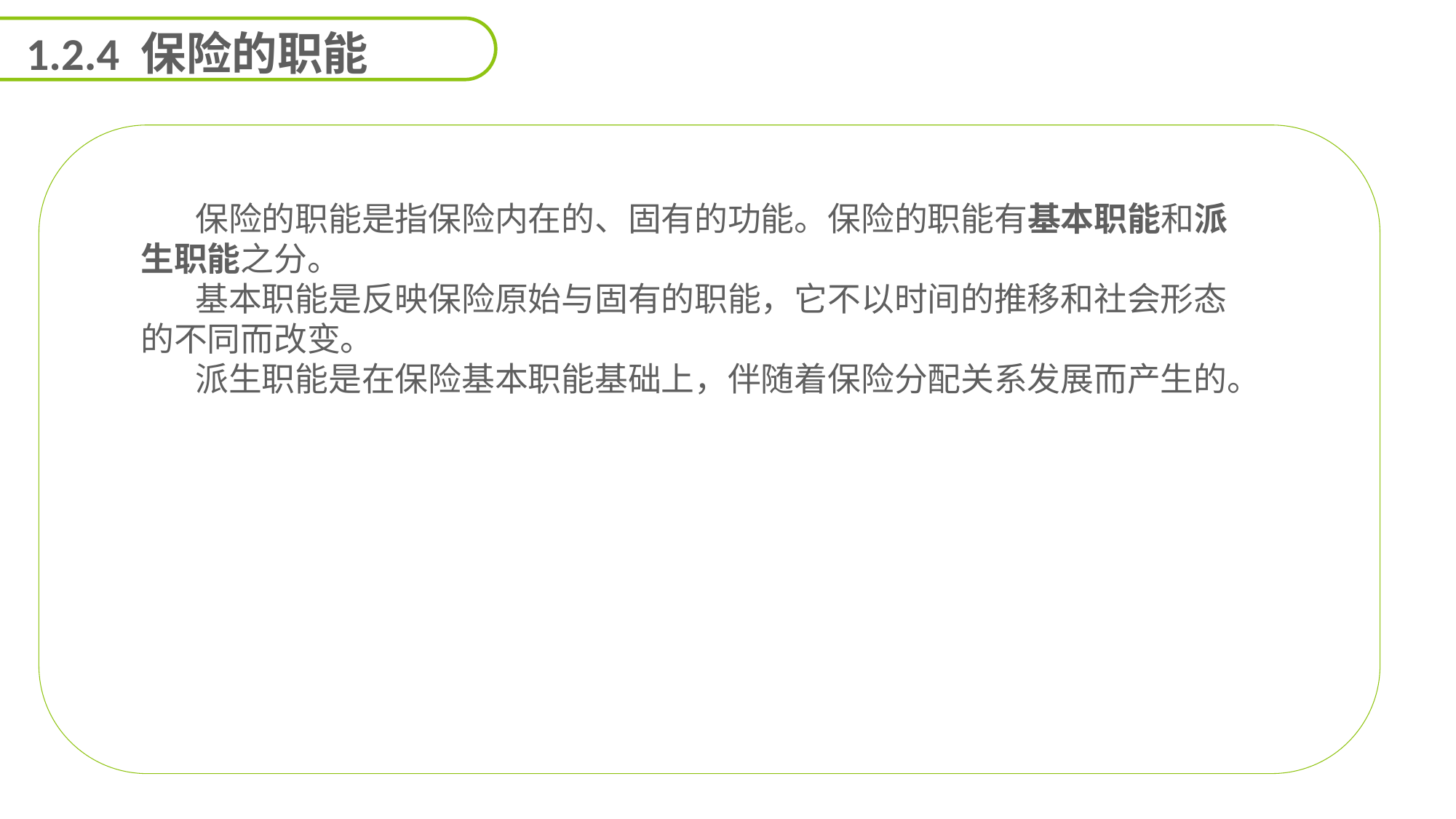

1.2.4 保险的职能

保险的职能是指保险内在的、固有的功能。保险的职能有基本职能和派生职能之分。
基本职能是反映保险原始与固有的职能，它不以时间的推移和社会形态的不同而改变。
派生职能是在保险基本职能基础上，伴随着保险分配关系发展而产生的。

能力
目标
延迟符